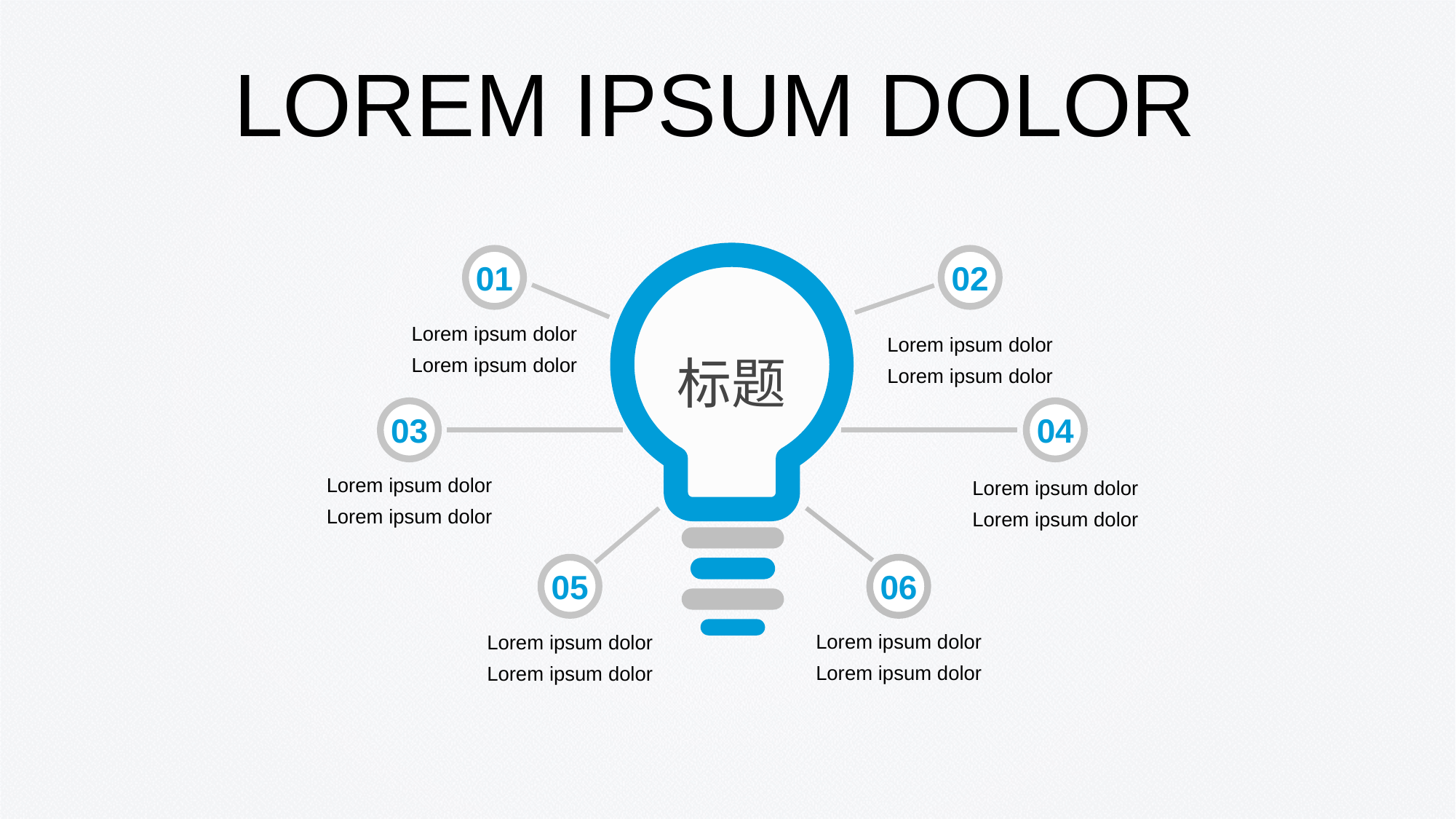

# LOREM IPSUM DOLOR
01
02
标题
Lorem ipsum dolor
Lorem ipsum dolor
Lorem ipsum dolor
Lorem ipsum dolor
03
04
Lorem ipsum dolor
Lorem ipsum dolor
Lorem ipsum dolor
Lorem ipsum dolor

05
06

Lorem ipsum dolor
Lorem ipsum dolor
Lorem ipsum dolor
Lorem ipsum dolor